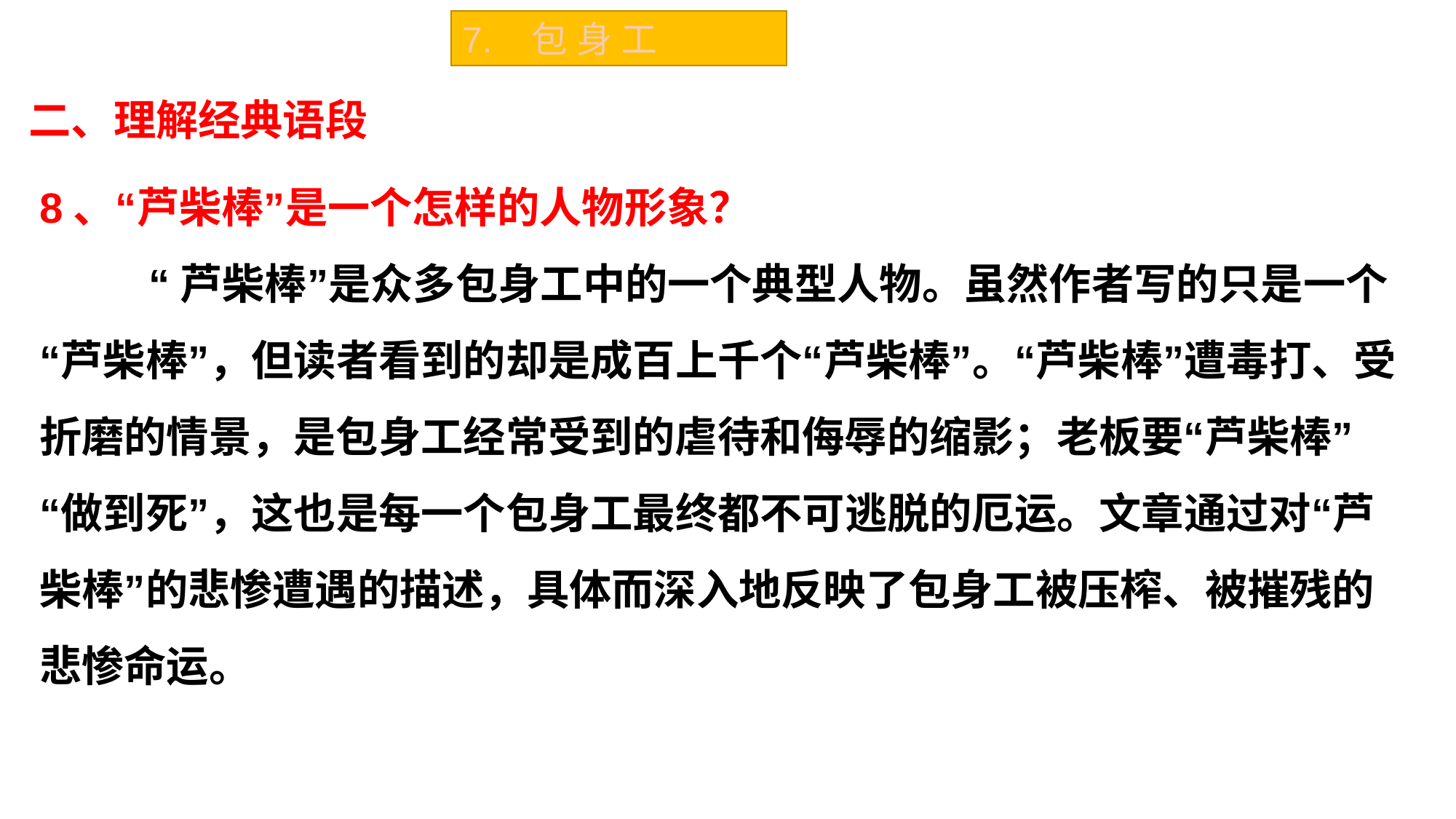

7.   包 身 工
二、理解经典语段
8、“芦柴棒”是一个怎样的人物形象？
	“芦柴棒”是众多包身工中的一个典型人物。虽然作者写的只是一个“芦柴棒”，但读者看到的却是成百上千个“芦柴棒”。“芦柴棒”遭毒打、受折磨的情景，是包身工经常受到的虐待和侮辱的缩影；老板要“芦柴棒”“做到死”，这也是每一个包身工最终都不可逃脱的厄运。文章通过对“芦柴棒”的悲惨遭遇的描述，具体而深入地反映了包身工被压榨、被摧残的悲惨命运。